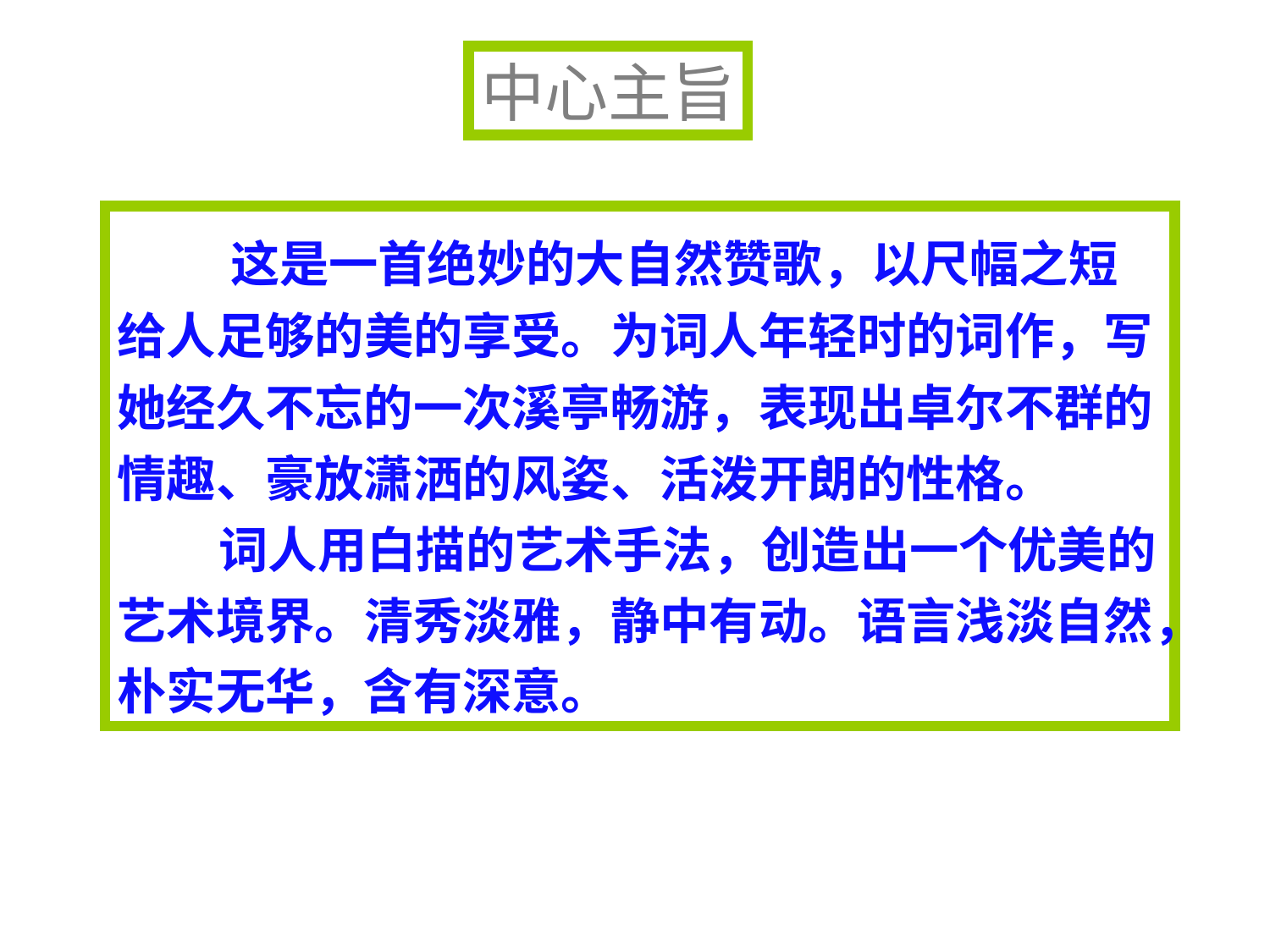

中心主旨
　　这是一首绝妙的大自然赞歌，以尺幅之短给人足够的美的享受。为词人年轻时的词作，写她经久不忘的一次溪亭畅游，表现出卓尔不群的情趣、豪放潇洒的风姿、活泼开朗的性格。
        词人用白描的艺术手法，创造出一个优美的艺术境界。清秀淡雅，静中有动。语言浅淡自然，朴实无华，含有深意。